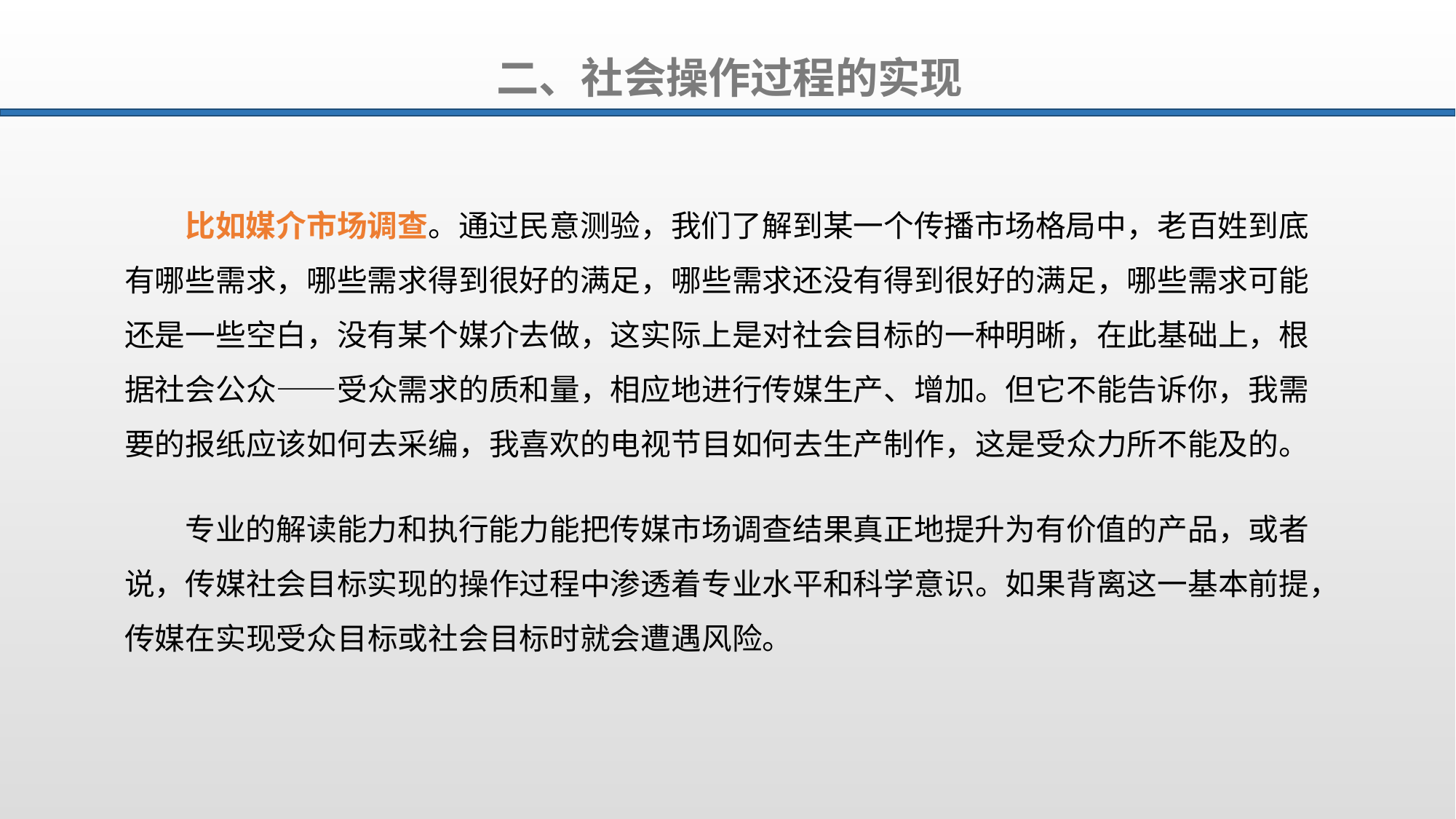

二、社会操作过程的实现

比如媒介市场调查。通过民意测验，我们了解到某一个传播市场格局中，老百姓到底有哪些需求，哪些需求得到很好的满足，哪些需求还没有得到很好的满足，哪些需求可能还是一些空白，没有某个媒介去做，这实际上是对社会目标的一种明晰，在此基础上，根据社会公众——受众需求的质和量，相应地进行传媒生产、增加。但它不能告诉你，我需要的报纸应该如何去采编，我喜欢的电视节目如何去生产制作，这是受众力所不能及的。
专业的解读能力和执行能力能把传媒市场调查结果真正地提升为有价值的产品，或者说，传媒社会目标实现的操作过程中渗透着专业水平和科学意识。如果背离这一基本前提，传媒在实现受众目标或社会目标时就会遭遇风险。